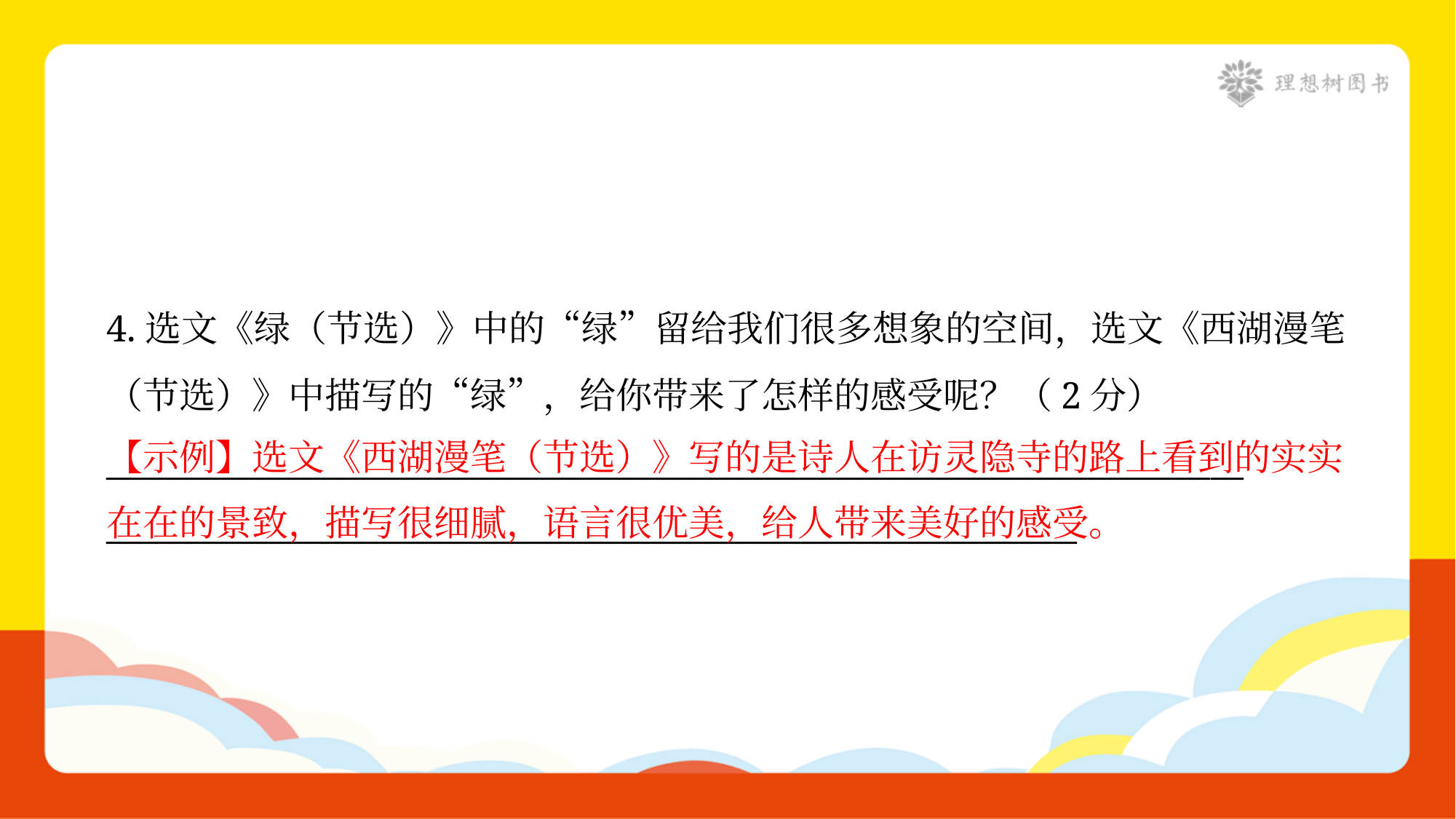

4.选文《绿（节选）》中的“绿”留给我们很多想象的空间，选文《西湖漫笔
（节选）》中描写的“绿”，给你带来了怎样的感受呢？（2分）
____________________________________________________________________
__________________________________________________________
【示例】选文《西湖漫笔（节选）》写的是诗人在访灵隐寺的路上看到的实实在在的景致，描写很细腻，语言很优美，给人带来美好的感受。